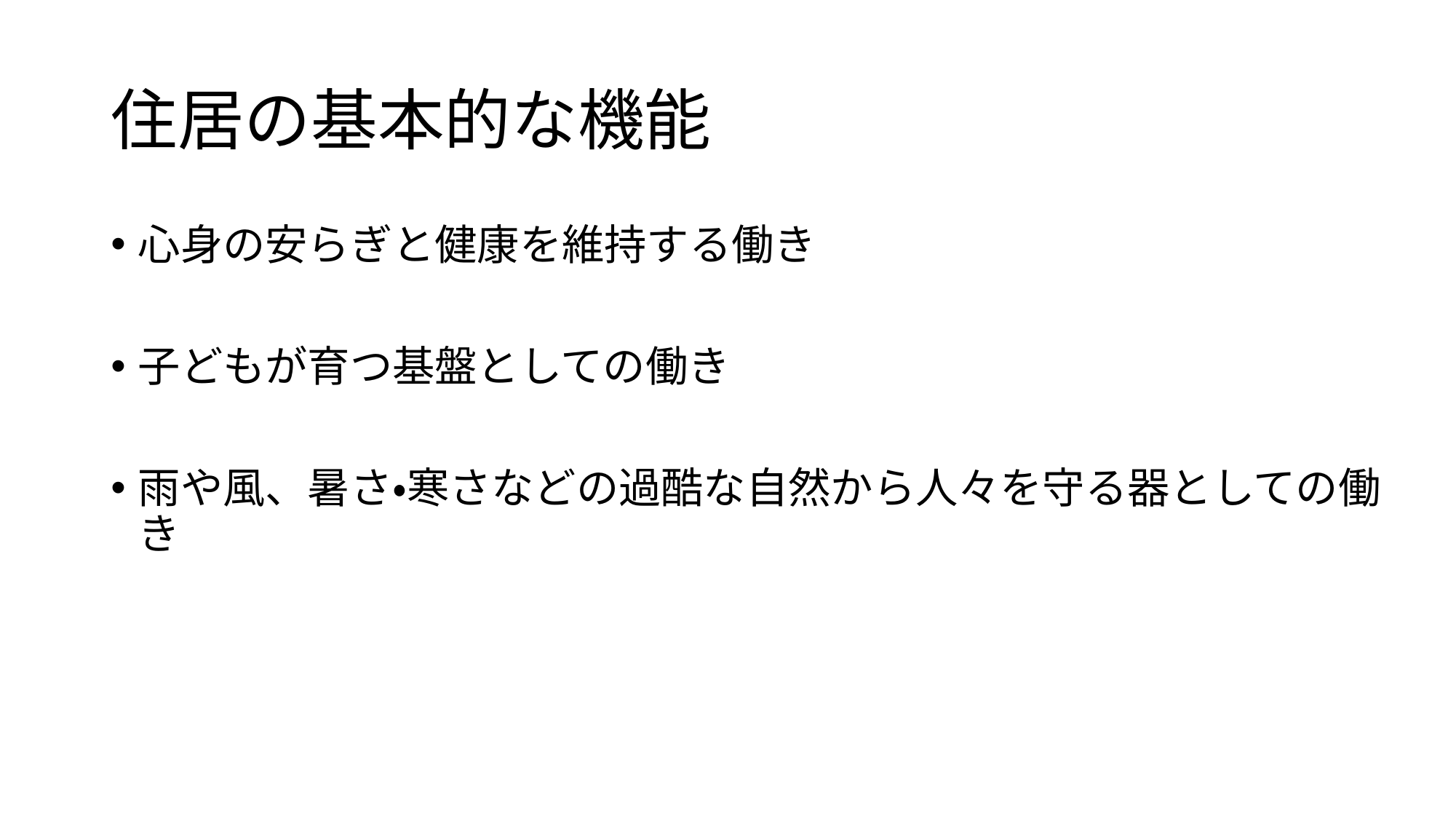

# 住居の基本的な機能
心身の安らぎと健康を維持する働き

子どもが育つ基盤としての働き

雨や風、暑さ・寒さなどの過酷な自然から人々を守る器としての働き